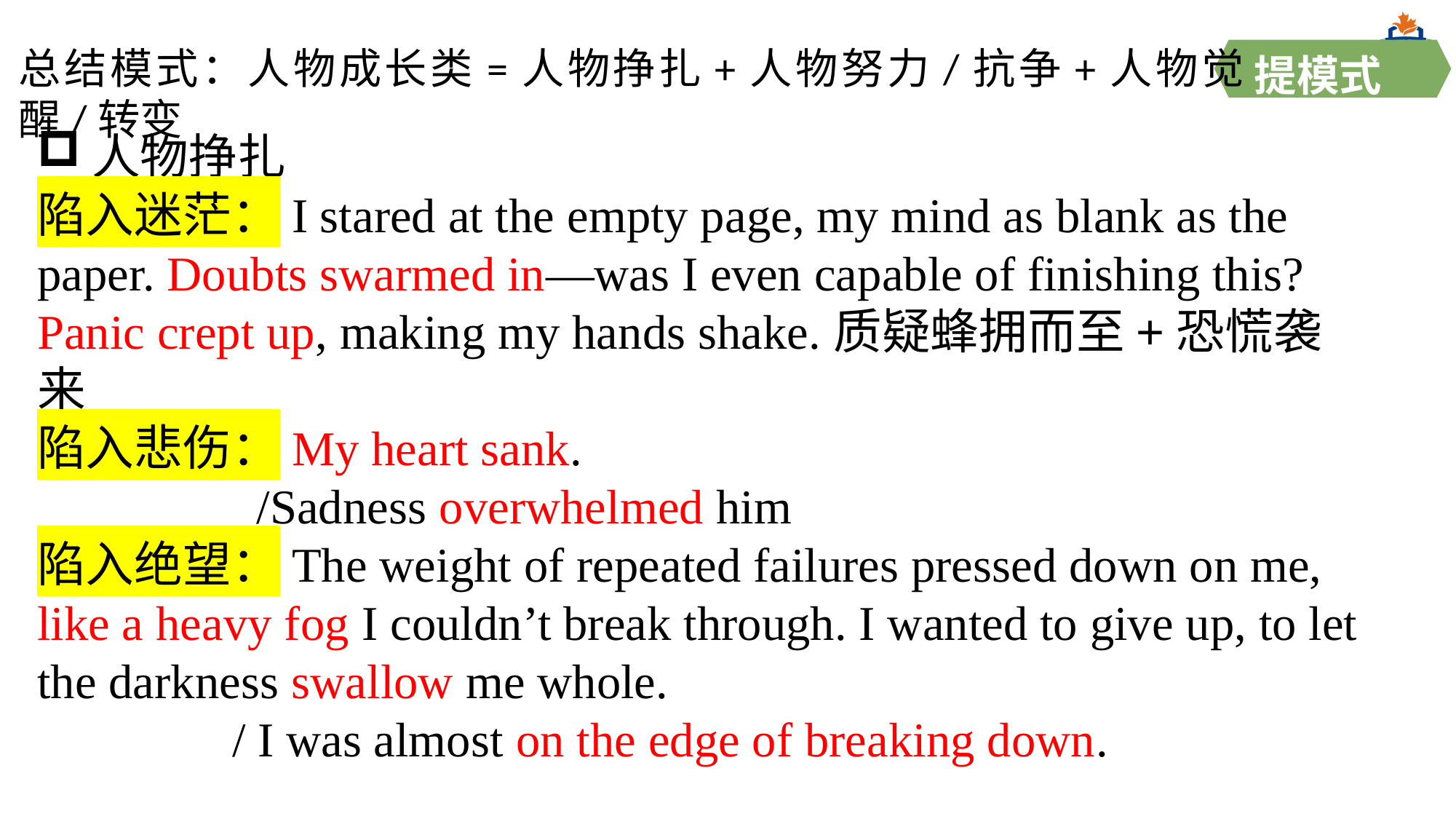

总结模式：人物成长类=人物挣扎+人物努力/抗争+人物觉醒/转变

提模式
人物挣扎
陷入迷茫：I stared at the empty page, my mind as blank as the paper. Doubts swarmed in—was I even capable of finishing this? Panic crept up, making my hands shake.质疑蜂拥而至+恐慌袭来
陷入悲伤：My heart sank.
                  /Sadness overwhelmed him
陷入绝望：The weight of repeated failures pressed down on me, like a heavy fog I couldn’t break through. I wanted to give up, to let the darkness swallow me whole.
                / I was almost on the edge of breaking down.